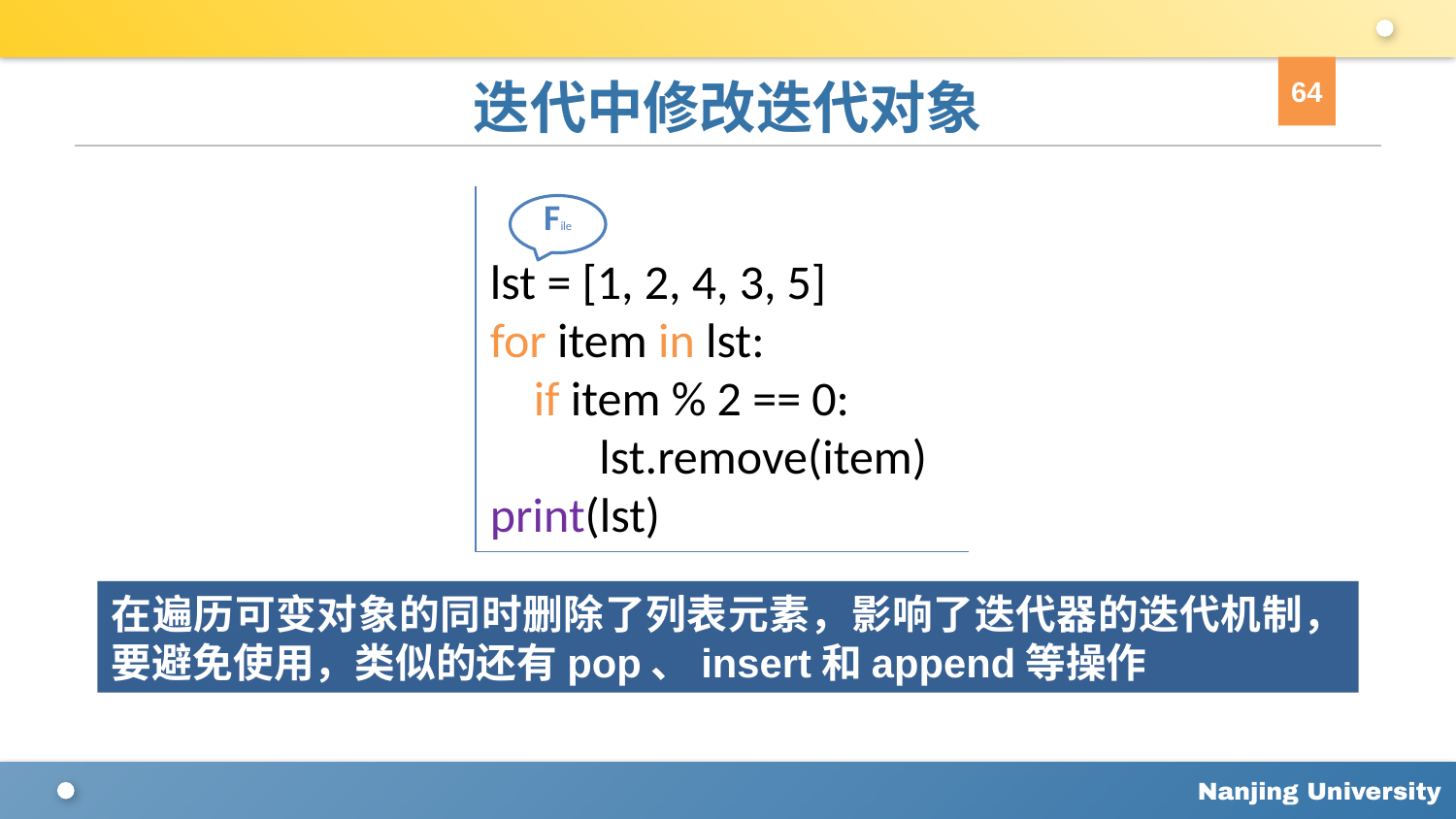

64
# 迭代中修改迭代对象

lst = [1, 2, 4, 3, 5]
for item in lst:
    if item % 2 == 0:
          lst.remove(item)
print(lst)
File
在遍历可变对象的同时删除了列表元素，影响了迭代器的迭代机制，要避免使用，类似的还有pop、insert和append等操作